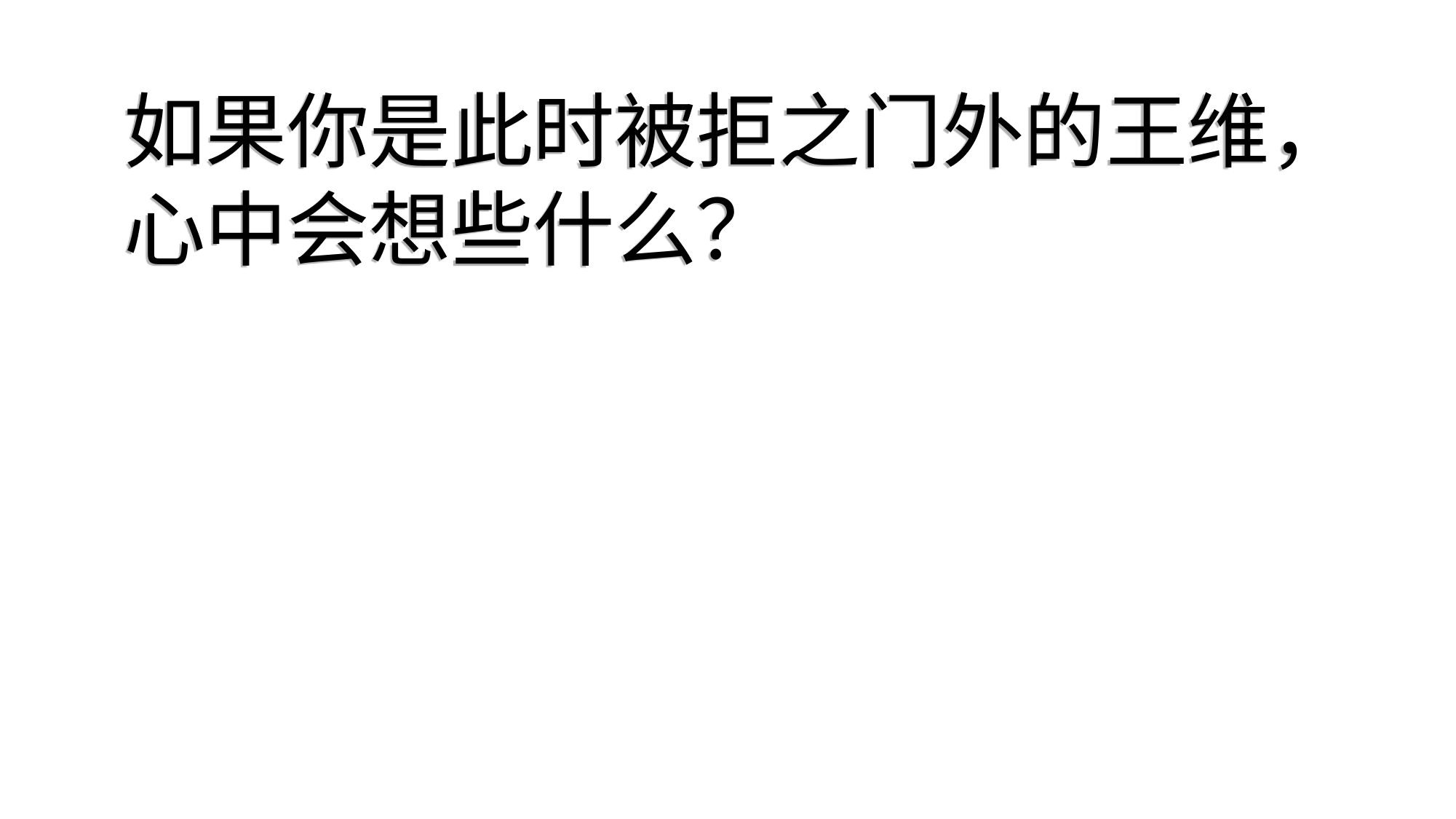

《王维传》节选

      王维十七岁从洛阳来到当时的首都长安，他希望自己的才华能够得到赏识，他怀着满腔热情，带着自己曾经最为的得意的诗作去拜访岐王。岐王府门口有若干个家仆。王维整理好衣衫，恭敬地上前递上了自己的名帖，希望门童代为转告。
      这时，门口较为年长的仆人开口了：“我家去公主府赏乐了，你就到角门那里去等着吧。王爷回来我再招呼你。”王维信以为真，施力答谢后，果然到角门去等候了。过了会，门内出来了一个穿寻常衣服的妇人，说话间把一盆脏水泼出了门口。王维急忙闪躲，险些沾到泥污。妇人抬头看了王维一眼，轻蔑地说：“不要站在这里碍事！”还没等王维反应过来，门哐当一声又关上了。
      这时，王维隐约听见有人在议论：“有一个没用的书生，真是不明事理！”转眼间，太阳快落山了，眼看着今日不可能再有机会见到王爷，王维只好失落地离去.    王维游荡在街上，第一次有了游历在外的凄凉。之后的几个月中，王维又去了宁王府、公主府、宰相府等许多达官贵人的府邸拜访，无一例外地都被挡在了门外。
如果你是此时被拒之门外的王维，心中会想些什么？